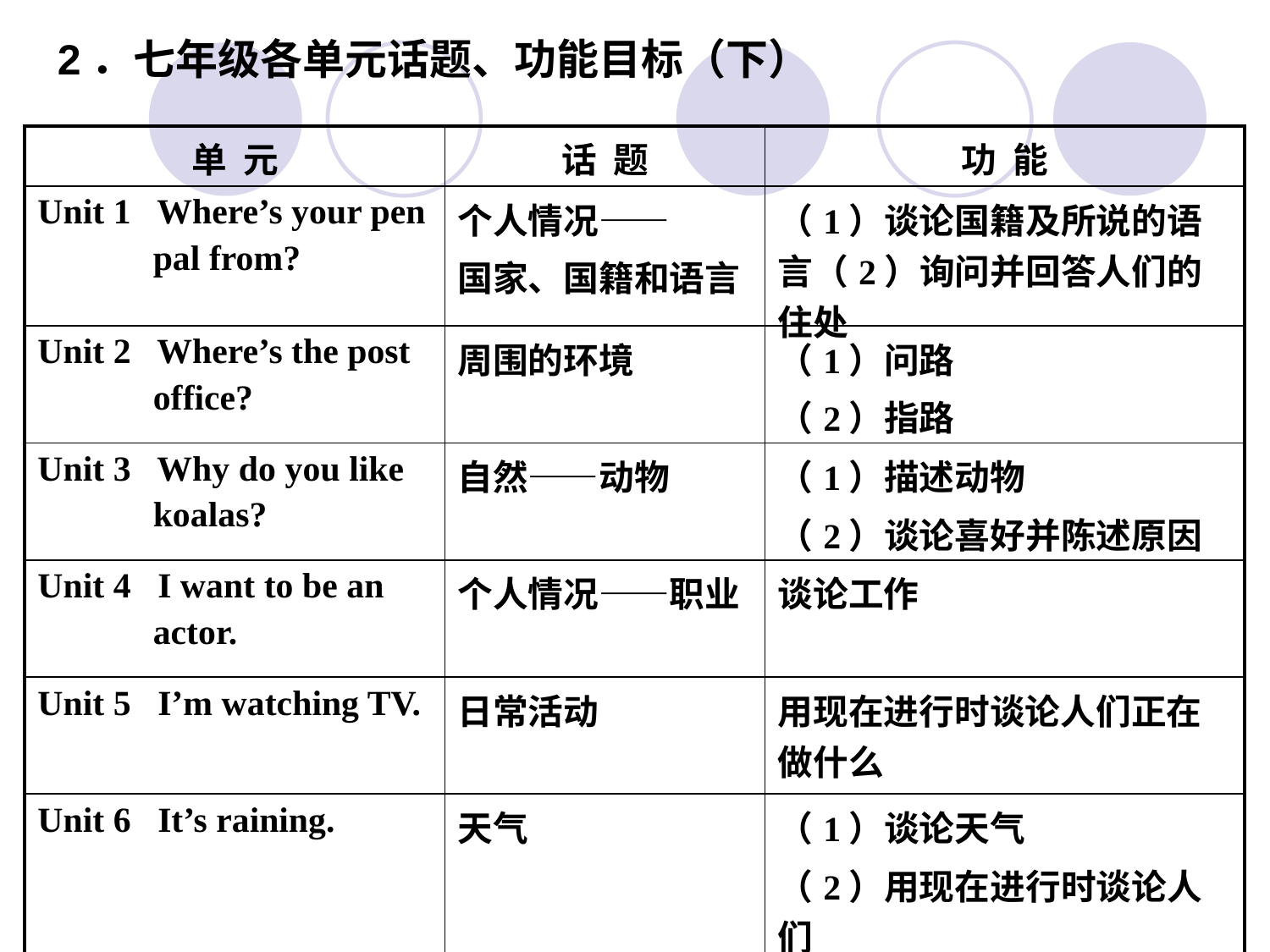

2．七年级各单元话题、功能目标（下）
| 单 元 | 话 题 | 功 能 |
| --- | --- | --- |
| Unit 1 Where’s your pen pal from? | 个人情况—— 国家、国籍和语言 | （1）谈论国籍及所说的语言（2）询问并回答人们的住处 |
| Unit 2 Where’s the post office? | 周围的环境 | （1）问路 （2）指路 |
| Unit 3 Why do you like koalas? | 自然——动物 | （1）描述动物 （2）谈论喜好并陈述原因 |
| Unit 4 I want to be an actor. | 个人情况——职业 | 谈论工作 |
| Unit 5 I’m watching TV. | 日常活动 | 用现在进行时谈论人们正在做什么 |
| Unit 6 It’s raining. | 天气 | （1）谈论天气 （2）用现在进行时谈论人们 正在做的事情 |